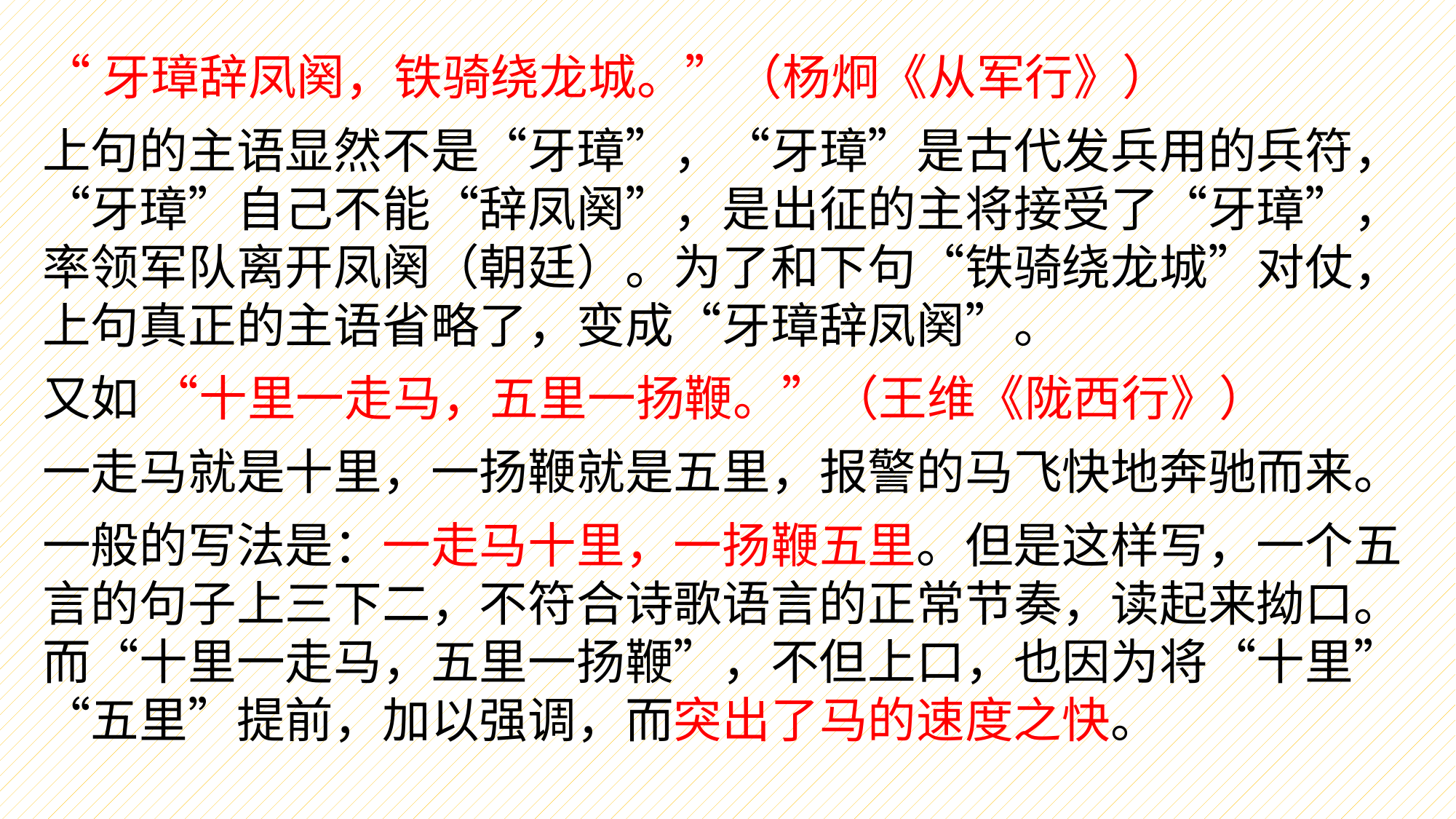

“牙璋辞凤阕，铁骑绕龙城。”（杨炯《从军行》）
上句的主语显然不是“牙璋”，“牙璋”是古代发兵用的兵符，“牙璋”自己不能“辞凤阕”，是出征的主将接受了“牙璋”，率领军队离开凤阕（朝廷）。为了和下句“铁骑绕龙城”对仗，上句真正的主语省略了，变成“牙璋辞凤阕”。
又如 “十里一走马，五里一扬鞭。”（王维《陇西行》）
一走马就是十里，一扬鞭就是五里，报警的马飞快地奔驰而来。
一般的写法是：一走马十里，一扬鞭五里。但是这样写，一个五言的句子上三下二，不符合诗歌语言的正常节奏，读起来拗口。而“十里一走马，五里一扬鞭”，不但上口，也因为将“十里”“五里”提前，加以强调，而突出了马的速度之快。